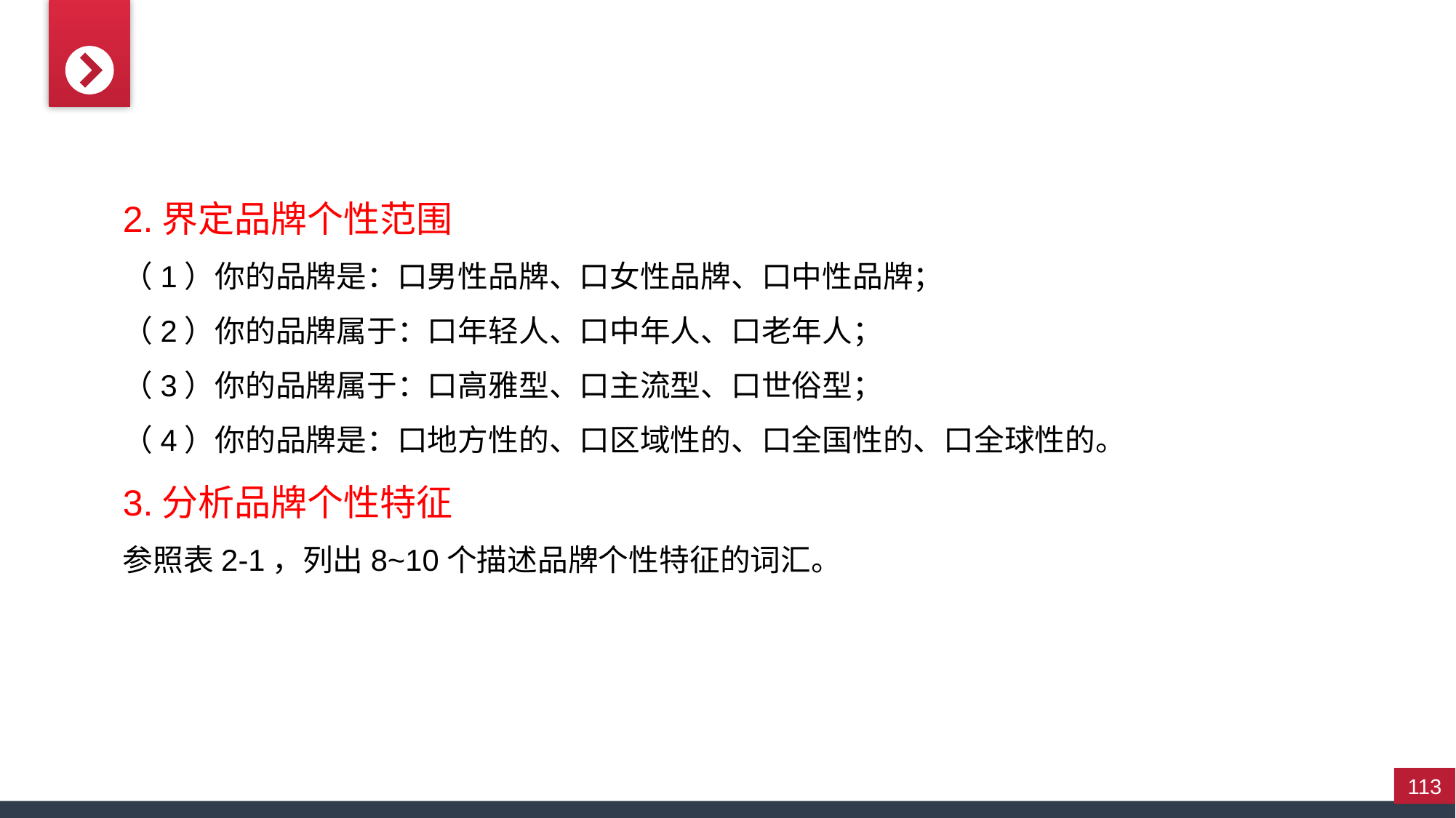

2.界定品牌个性范围
（1）你的品牌是：口男性品牌、口女性品牌、口中性品牌；
（2）你的品牌属于：口年轻人、口中年人、口老年人；
（3）你的品牌属于：口高雅型、口主流型、口世俗型；
（4）你的品牌是：口地方性的、口区域性的、口全国性的、口全球性的。
3.分析品牌个性特征
参照表2-1，列出8~10个描述品牌个性特征的词汇。